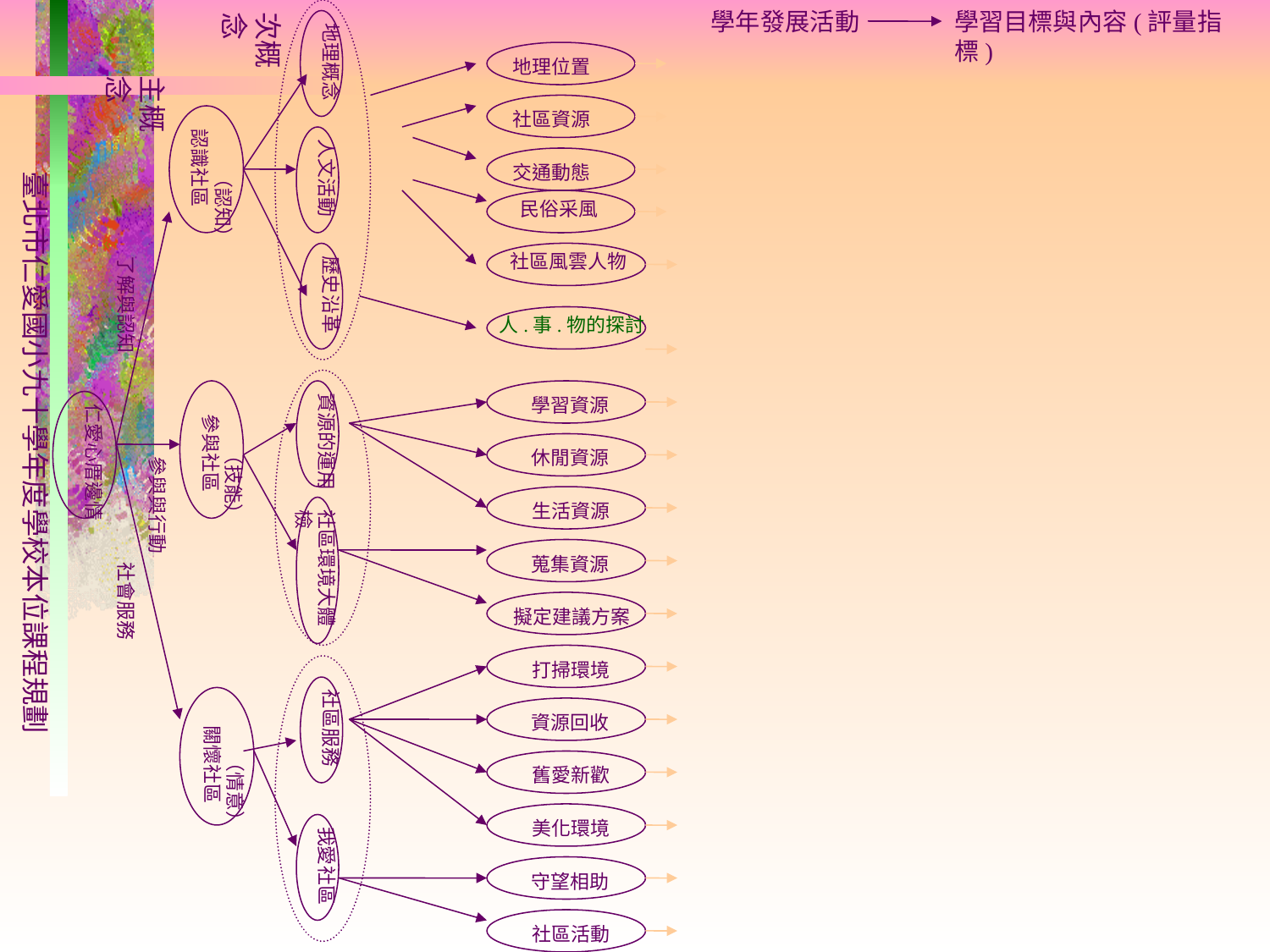

次概念

學年發展活動
學習目標與內容(評量指標)

地理概念

地理位置

社區資源

交通動態
主概念

        （認知）認識社區

人文活動

臺北市仁愛國小九十學年度學校本位課程規劃

民俗采風

了解與認知

歷史沿革

社區風雲人物

人.事.物的探討

資源的運用

學習資源

仁愛心厝邊情
      （技能）參與社區

休閒資源

參與與行動

   生活資源

   蒐集資源

擬定建議方案

社區環境大體檢

社會服務

   打掃環境

   資源回收

   舊愛新歡

社區服務

      （情意）  關懷社區

   美化環境

   守望相助

   社區活動

我愛社區